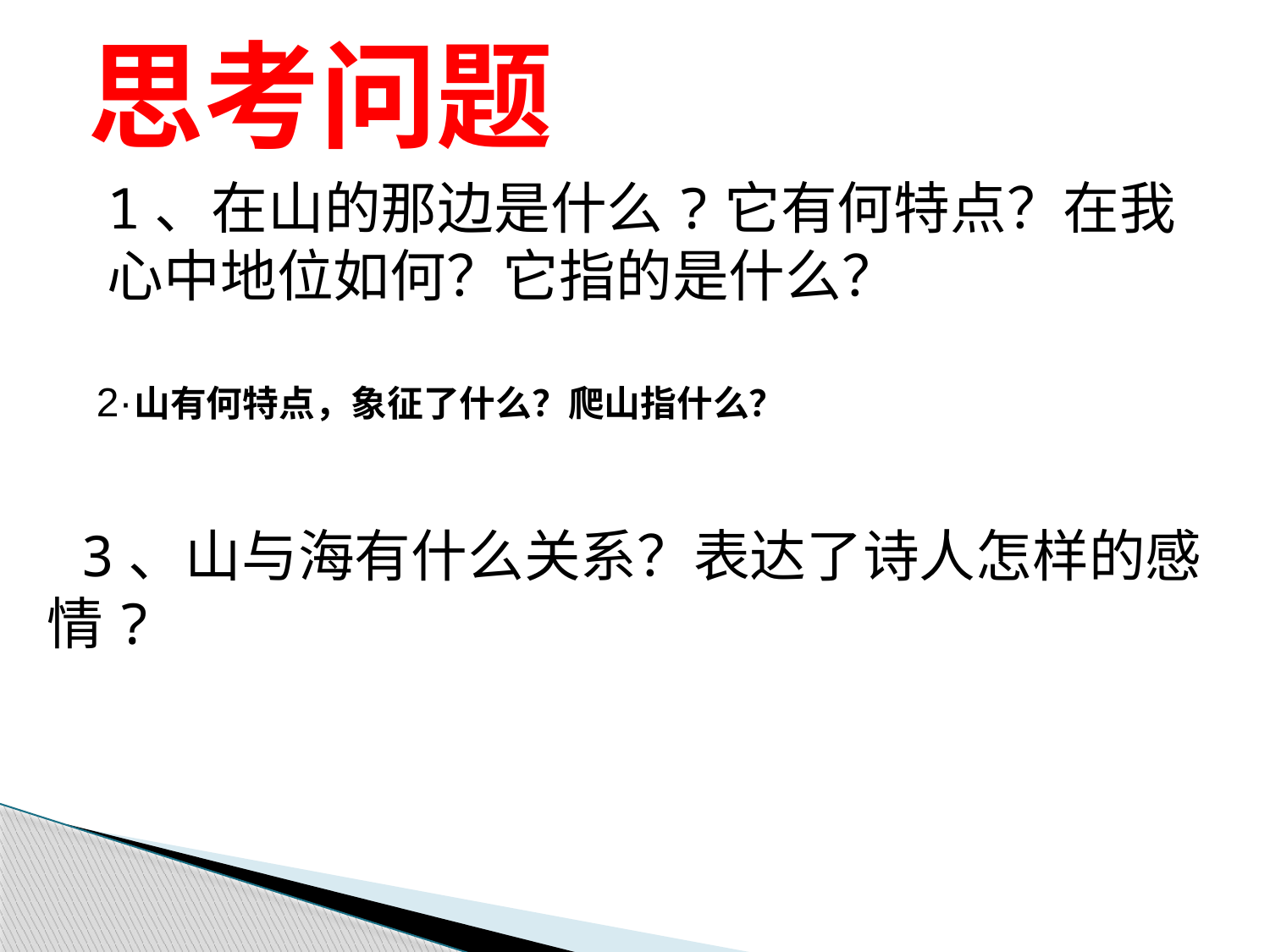

# 探究学习课文
思考问题
1、在山的那边是什么?它有何特点？在我心中地位如何？它指的是什么？

 3、山与海有什么关系？表达了诗人怎样的感情?
2·山有何特点，象征了什么？爬山指什么？